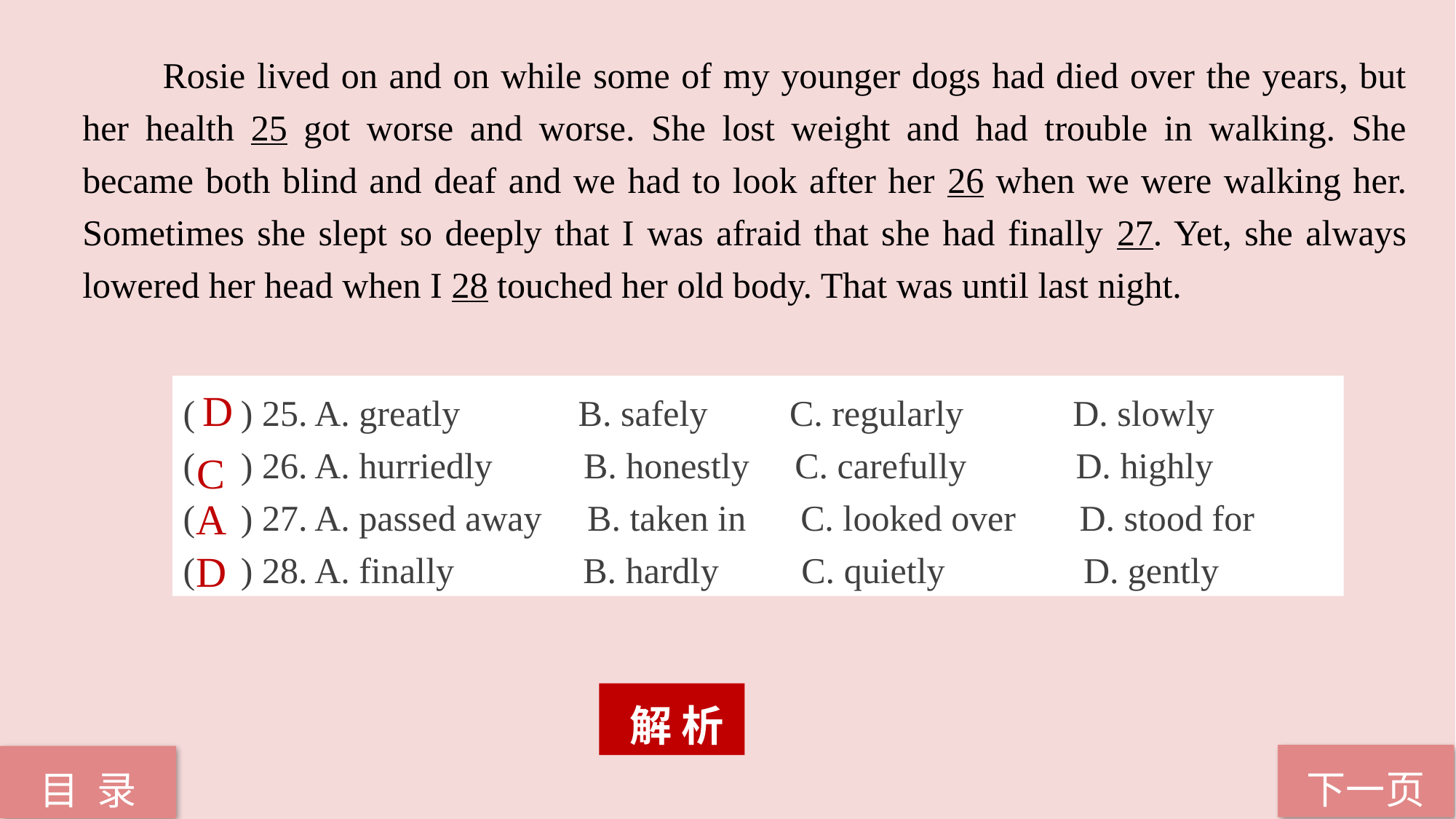

Rosie lived on and on while some of my younger dogs had died over the years, but her health 25 got worse and worse. She lost weight and had trouble in walking. She became both blind and deaf and we had to look after her 26 when we were walking her. Sometimes she slept so deeply that I was afraid that she had finally 27. Yet, she always lowered her head when I 28 touched her old body. That was until last night.
(     ) 25. A. greatly             B. safely         C. regularly            D. slowly
(     ) 26. A. hurriedly          B. honestly     C. carefully            D. highly
(     ) 27. A. passed away     B. taken in      C. looked over       D. stood for
(     ) 28. A. finally	        B. hardly	        C. quietly	               D. gently
D
C
A
D
 解 析